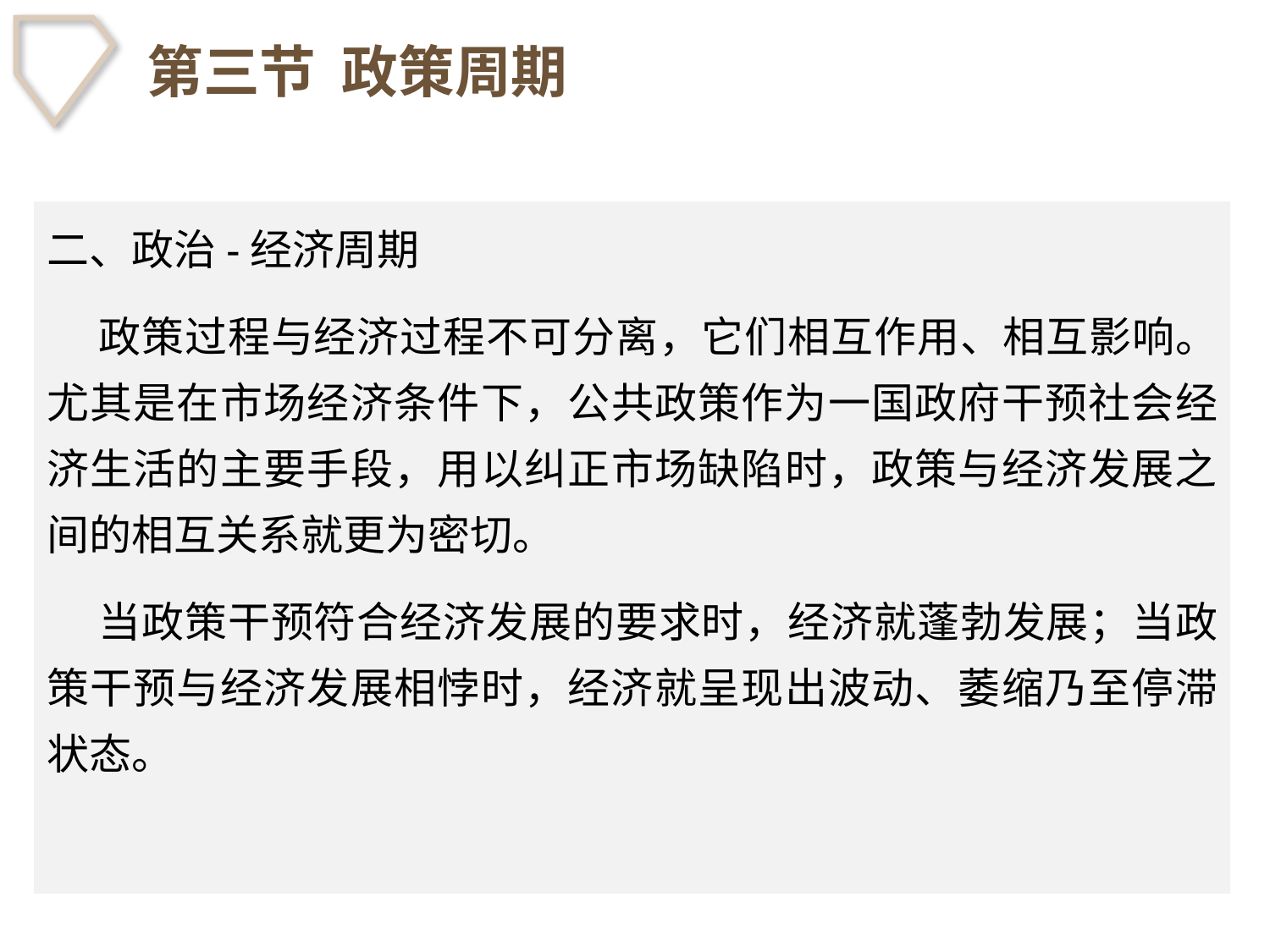

# 第三节  政策周期
二、政治-经济周期
    政策过程与经济过程不可分离，它们相互作用、相互影响。尤其是在市场经济条件下，公共政策作为一国政府干预社会经济生活的主要手段，用以纠正市场缺陷时，政策与经济发展之间的相互关系就更为密切。
    当政策干预符合经济发展的要求时，经济就蓬勃发展；当政策干预与经济发展相悖时，经济就呈现出波动、萎缩乃至停滞状态。